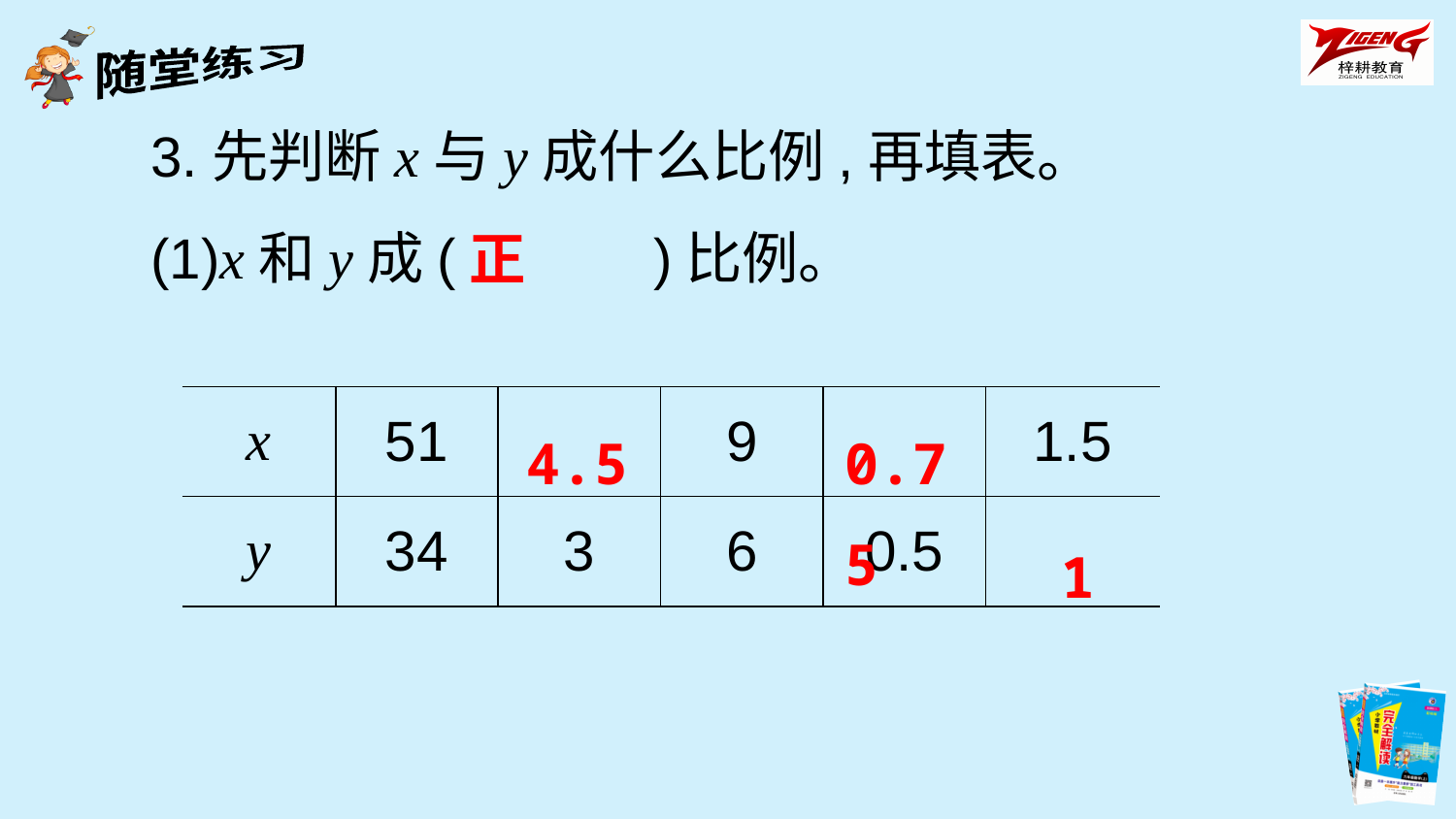

3.先判断x与y成什么比例,再填表。
(1)x和y成(　　　)比例。
正
| x | 51 |  | 9 |  | 1.5 |
| --- | --- | --- | --- | --- | --- |
| y | 34 | 3 | 6 | 0.5 |  |
4.5
0.75
1